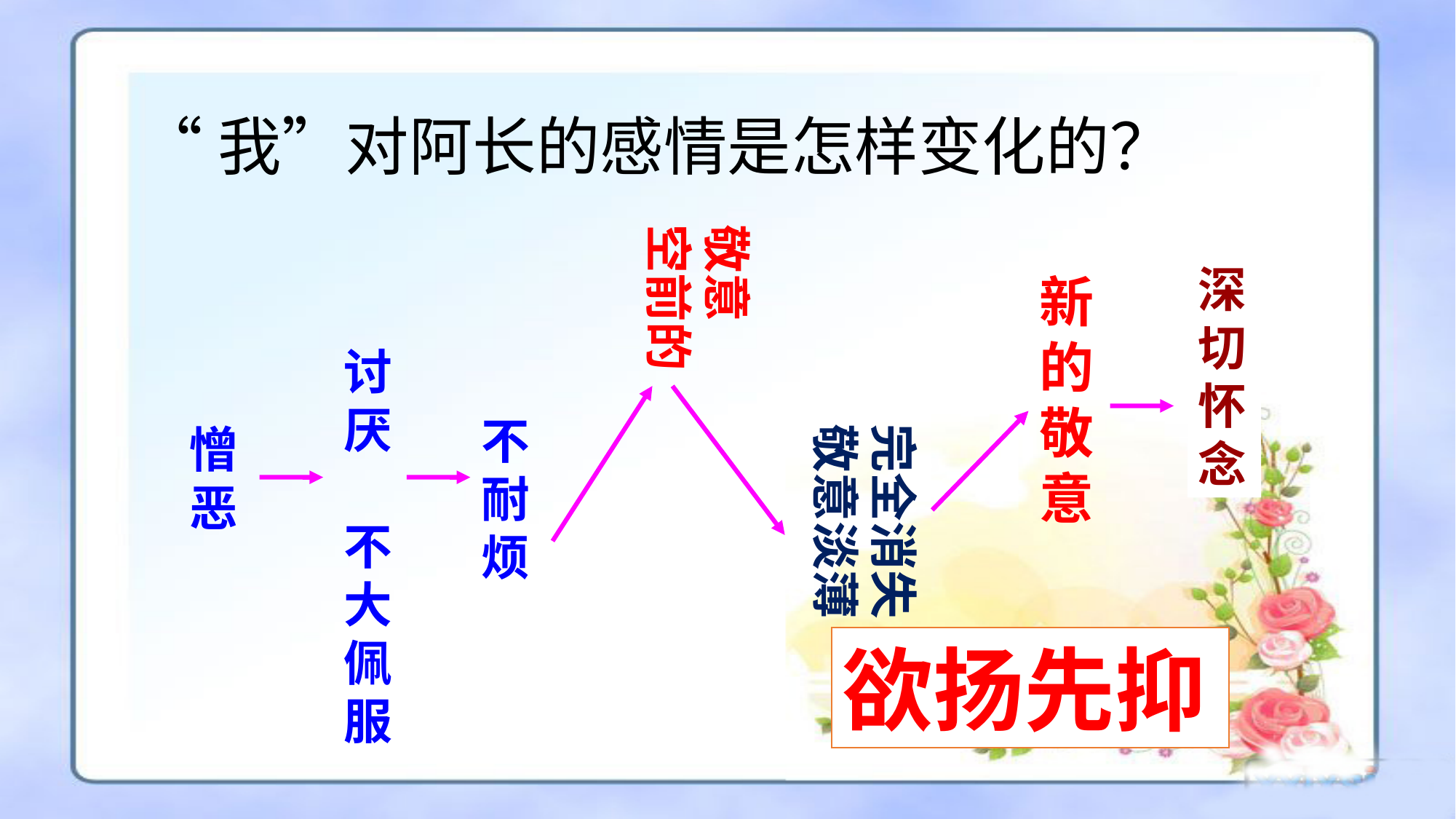

“我”对阿长的感情是怎样变化的？
敬意
空前的
深切
怀念
新
的
敬
意
讨
厌

不大佩服

不
耐
烦

完全消失
敬意淡薄
憎
恶

欲扬先抑